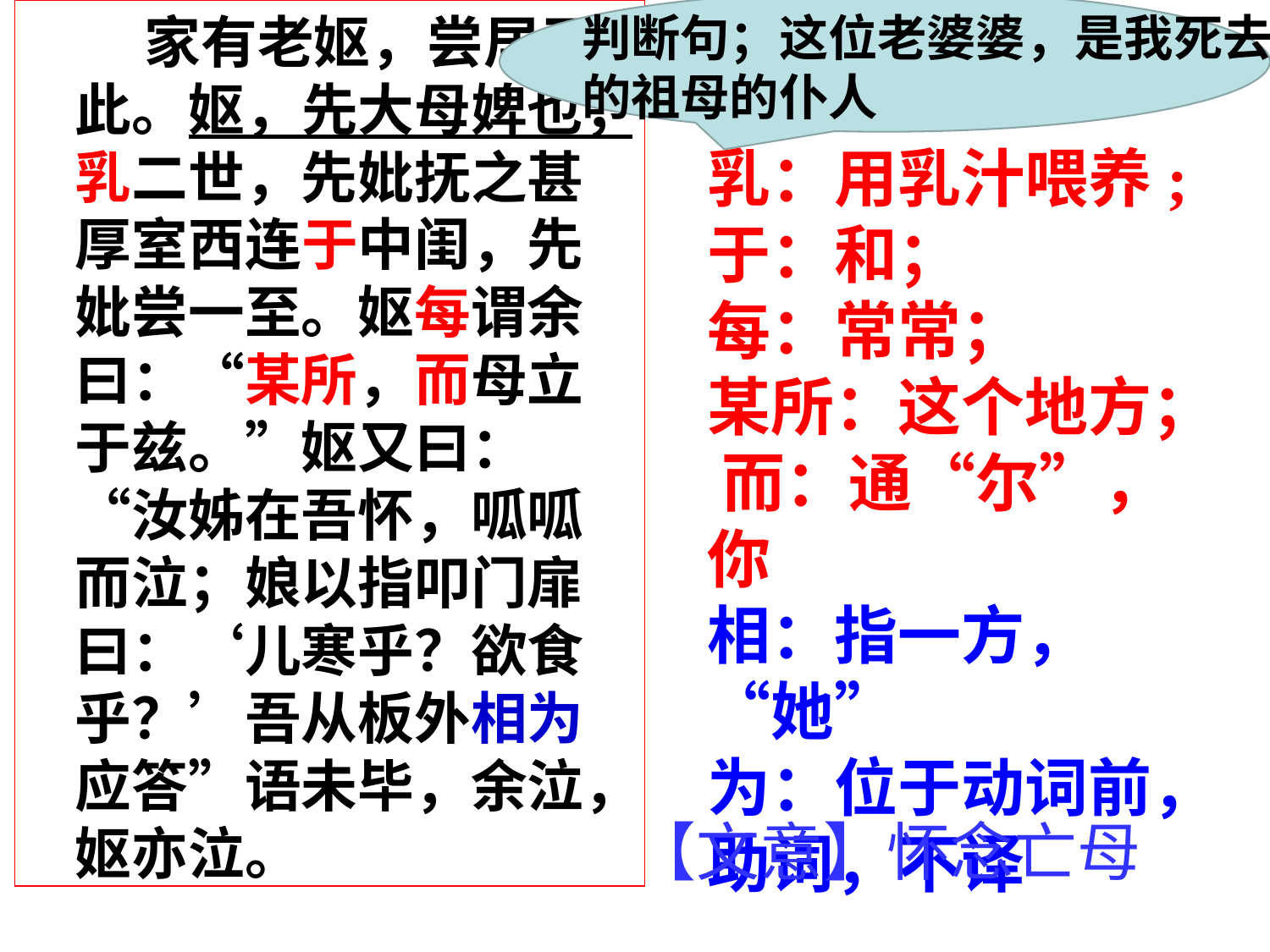

家有老妪，尝居于此。妪，先大母婢也，乳二世，先妣抚之甚厚室西连于中闺，先妣尝一至。妪每谓余曰：“某所，而母立于兹。”妪又曰：“汝姊在吾怀，呱呱而泣；娘以指叩门扉曰：‘儿寒乎？欲食乎？’吾从板外相为应答”语未毕，余泣，妪亦泣。

判断句；这位老婆婆，是我死去的祖母的仆人

乳：用乳汁喂养;
于：和；
每：常常；
某所：这个地方；  而：通“尔”，你
相：指一方，“她”
为：位于动词前，助词，不译

【文意】怀念亡母